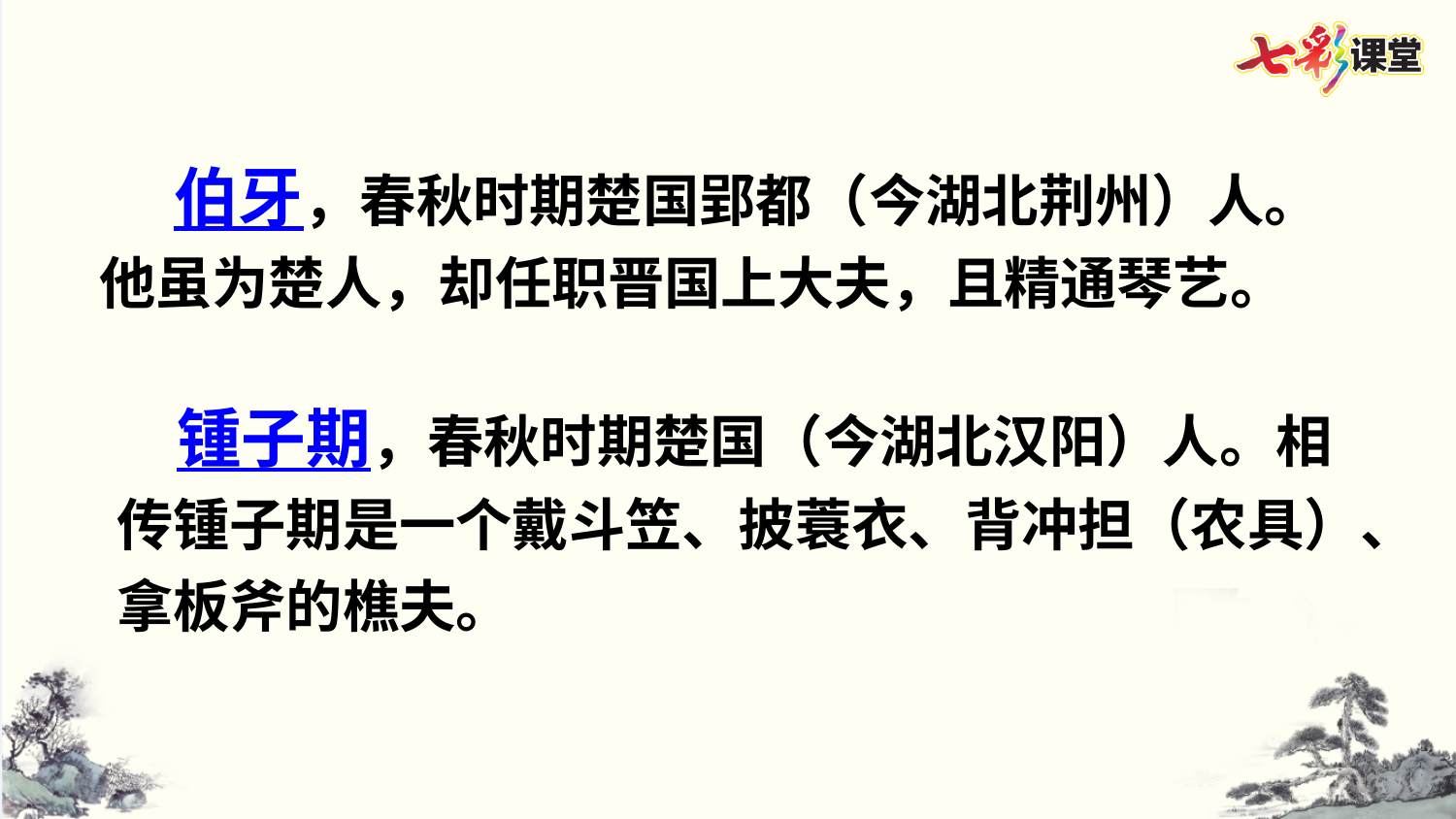

伯牙，春秋时期楚国郢都（今湖北荆州）人。他虽为楚人，却任职晋国上大夫，且精通琴艺。
   锺子期，春秋时期楚国（今湖北汉阳）人。相传锺子期是一个戴斗笠、披蓑衣、背冲担（农具）、拿板斧的樵夫。